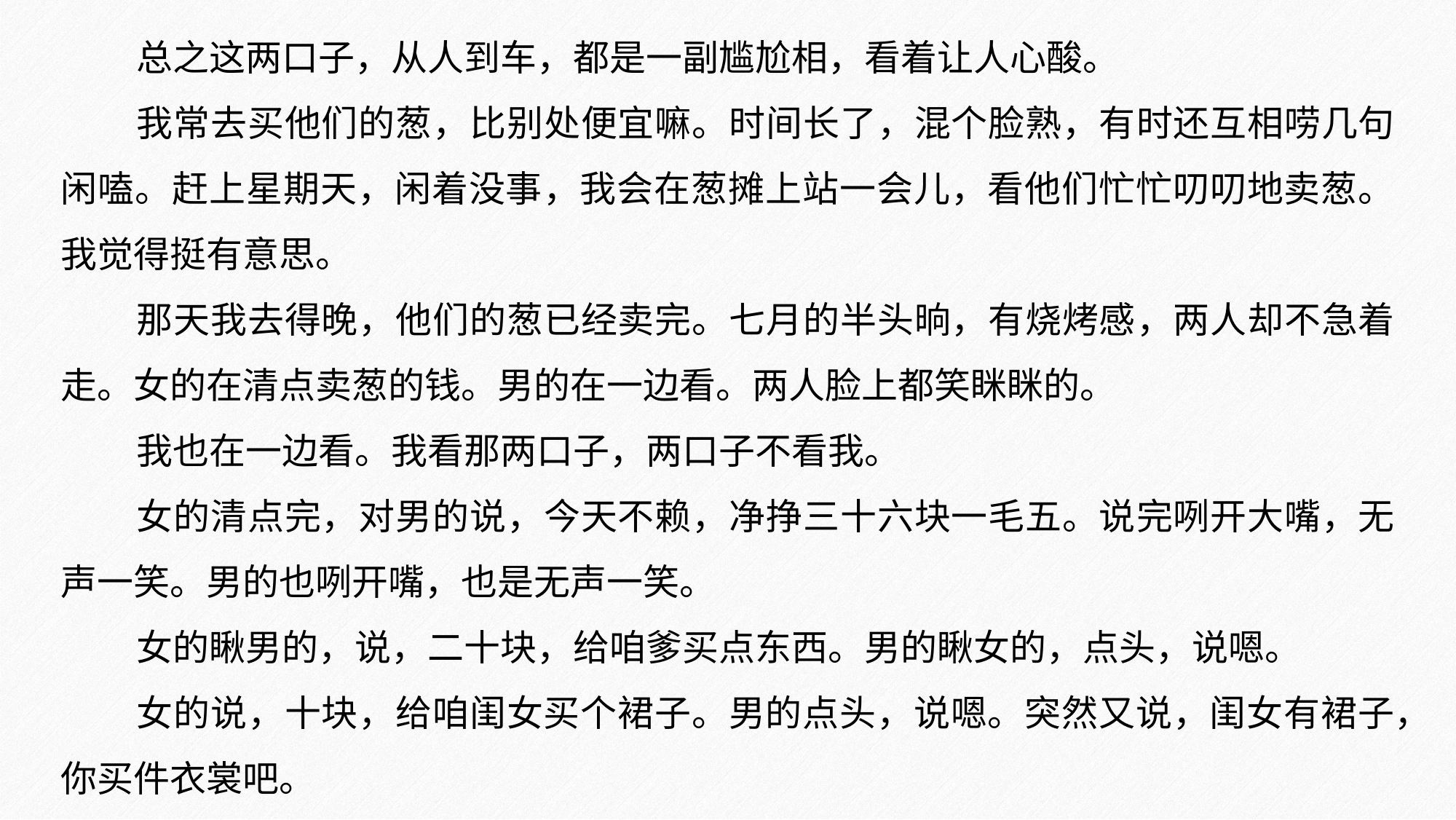

总之这两口子，从人到车，都是一副尴尬相，看着让人心酸。
我常去买他们的葱，比别处便宜嘛。时间长了，混个脸熟，有时还互相唠几句闲嗑。赶上星期天，闲着没事，我会在葱摊上站一会儿，看他们忙忙叨叨地卖葱。我觉得挺有意思。
那天我去得晚，他们的葱已经卖完。七月的半头晌，有烧烤感，两人却不急着走。女的在清点卖葱的钱。男的在一边看。两人脸上都笑眯眯的。
我也在一边看。我看那两口子，两口子不看我。
女的清点完，对男的说，今天不赖，净挣三十六块一毛五。说完咧开大嘴，无声一笑。男的也咧开嘴，也是无声一笑。
女的瞅男的，说，二十块，给咱爹买点东西。男的瞅女的，点头，说嗯。
女的说，十块，给咱闺女买个裙子。男的点头，说嗯。突然又说，闺女有裙子，你买件衣裳吧。